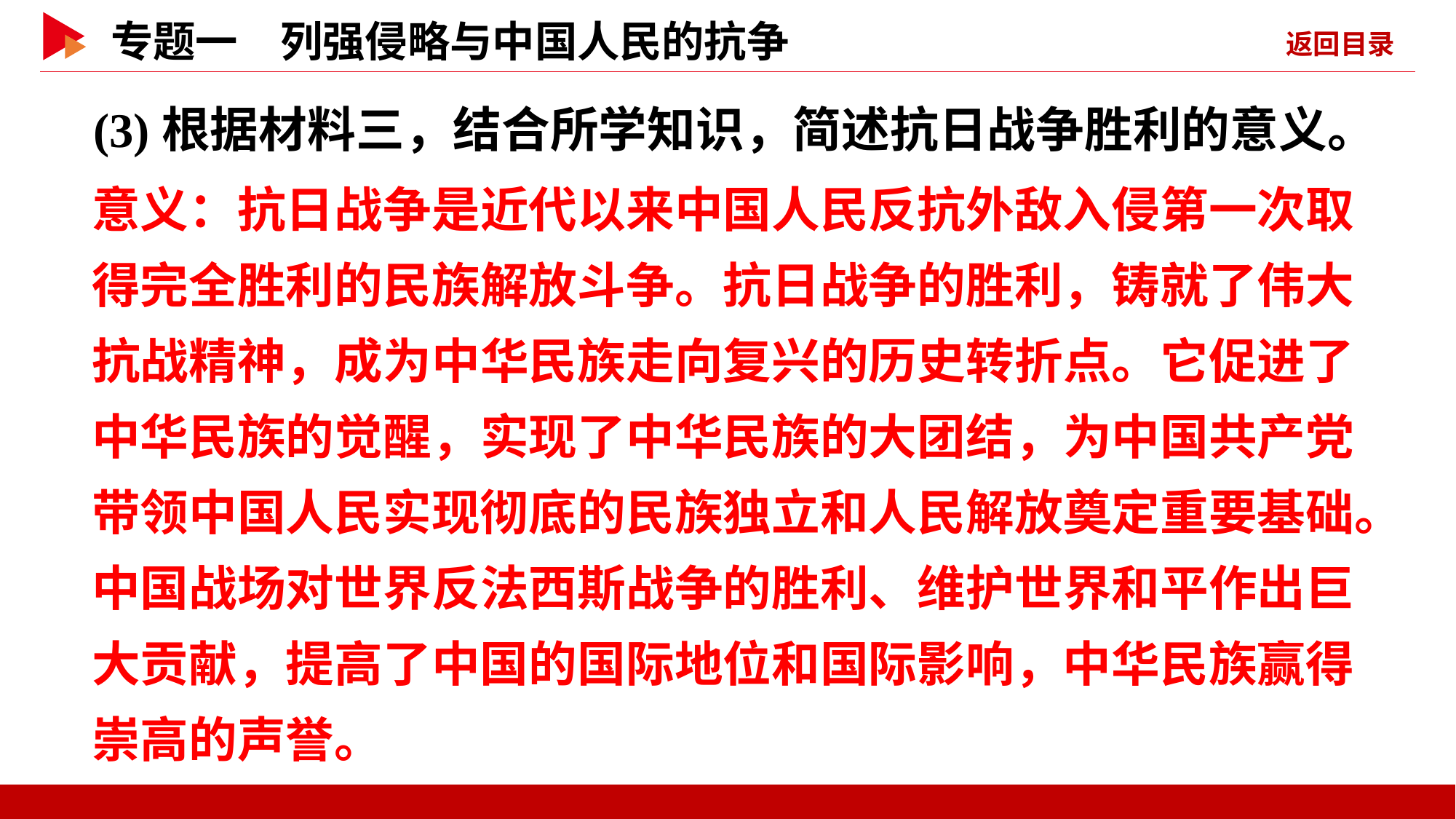

(3)根据材料三，结合所学知识，简述抗日战争胜利的意义。
意义：抗日战争是近代以来中国人民反抗外敌入侵第一次取得完全胜利的民族解放斗争。抗日战争的胜利，铸就了伟大抗战精神，成为中华民族走向复兴的历史转折点。它促进了中华民族的觉醒，实现了中华民族的大团结，为中国共产党带领中国人民实现彻底的民族独立和人民解放奠定重要基础。中国战场对世界反法西斯战争的胜利、维护世界和平作出巨大贡献，提高了中国的国际地位和国际影响，中华民族赢得崇高的声誉。